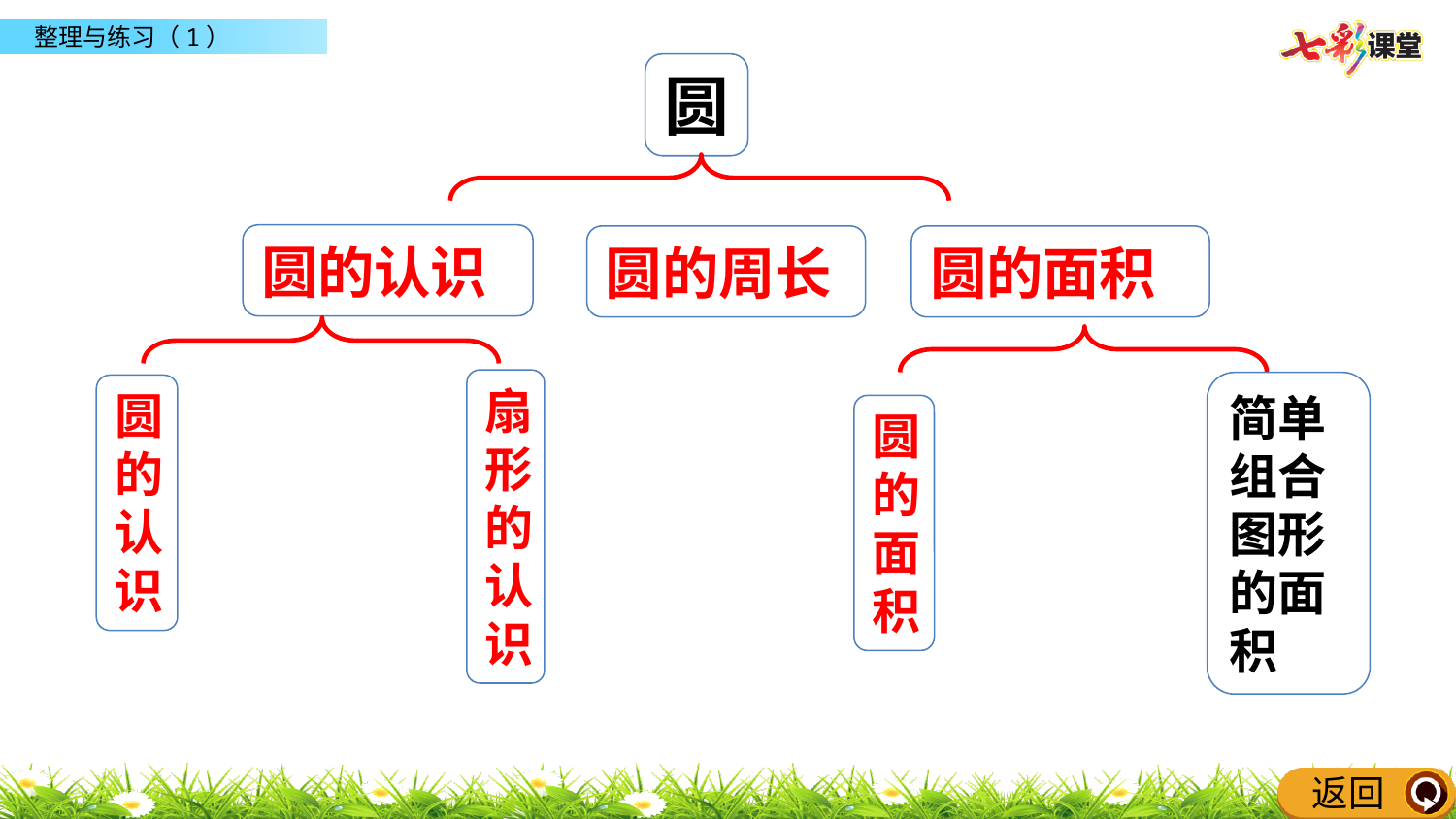

圆

圆的认识
圆的周长
圆的面积
扇形的认识
简单组合图形的面积
圆的认识
圆的面积